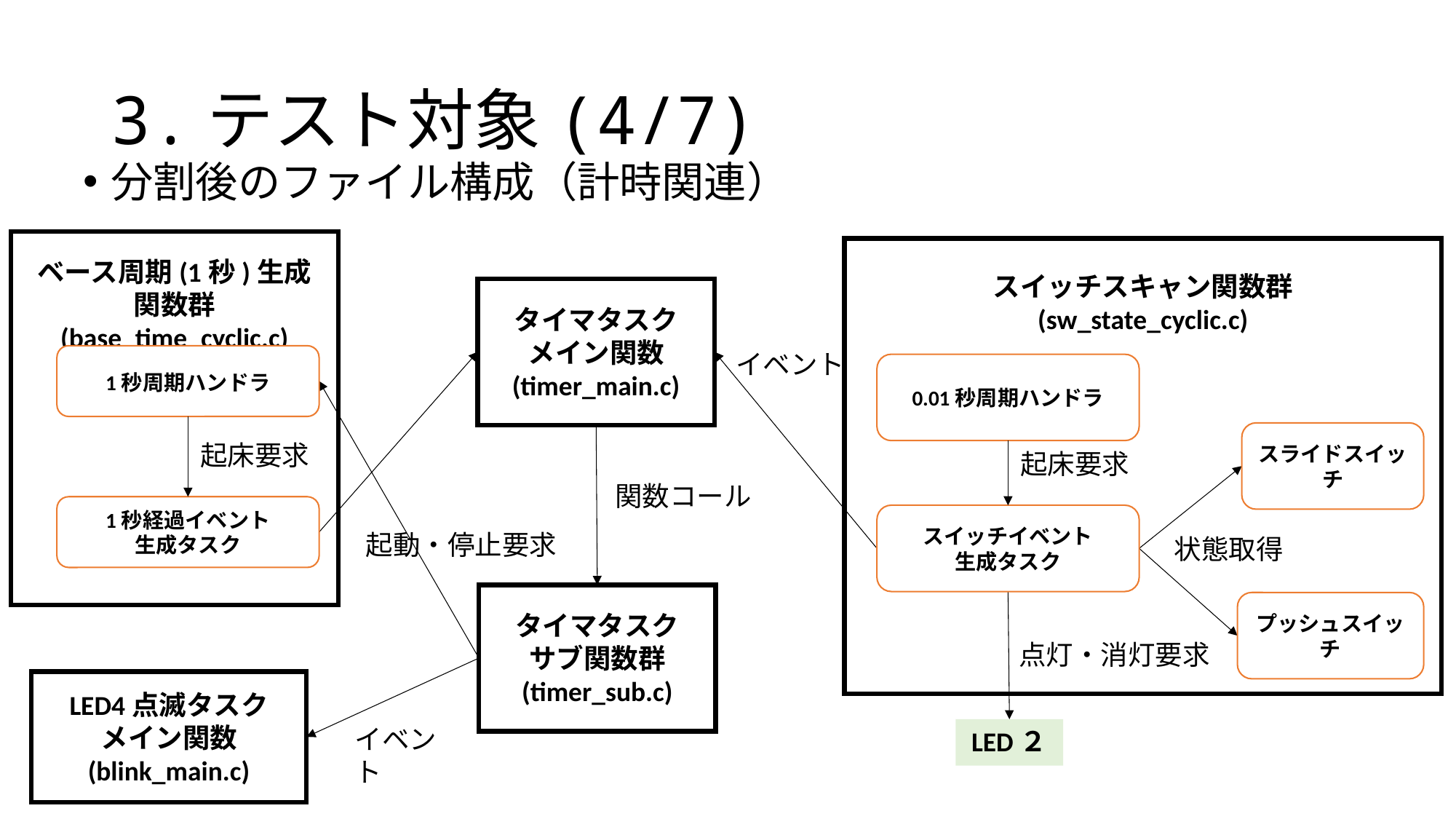

# 3.テスト対象(4/7)
分割後のファイル構成（計時関連）
ベース周期(1秒)生成
関数群
(base_time_cyclic.c)

スイッチスキャン関数群
(sw_state_cyclic.c)

タイマタスク
メイン関数
(timer_main.c)
イベント
1秒周期ハンドラ
0.01秒周期ハンドラ
スライドスイッチ
起床要求
起床要求
関数コール
1秒経過イベント
生成タスク
スイッチイベント
生成タスク
起動・停止要求
状態取得
タイマタスク
サブ関数群
(timer_sub.c)
プッシュスイッチ
点灯・消灯要求
LED4点滅タスク
メイン関数
(blink_main.c)
イベント
LED２